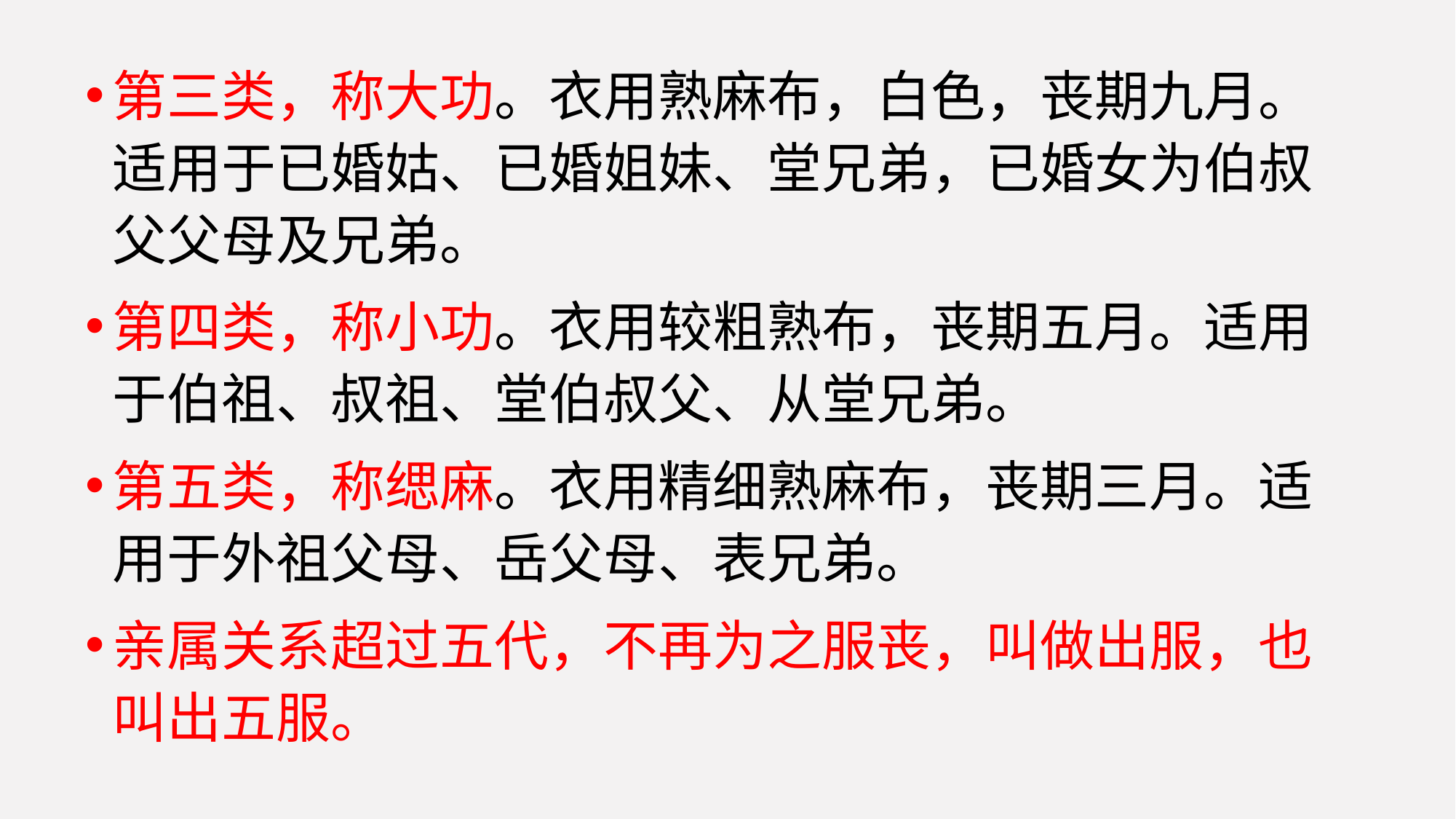

第三类，称大功。衣用熟麻布，白色，丧期九月。适用于已婚姑、已婚姐妹、堂兄弟，已婚女为伯叔父父母及兄弟。
第四类，称小功。衣用较粗熟布，丧期五月。适用于伯祖、叔祖、堂伯叔父、从堂兄弟。
第五类，称缌麻。衣用精细熟麻布，丧期三月。适用于外祖父母、岳父母、表兄弟。
亲属关系超过五代，不再为之服丧，叫做出服，也叫出五服。